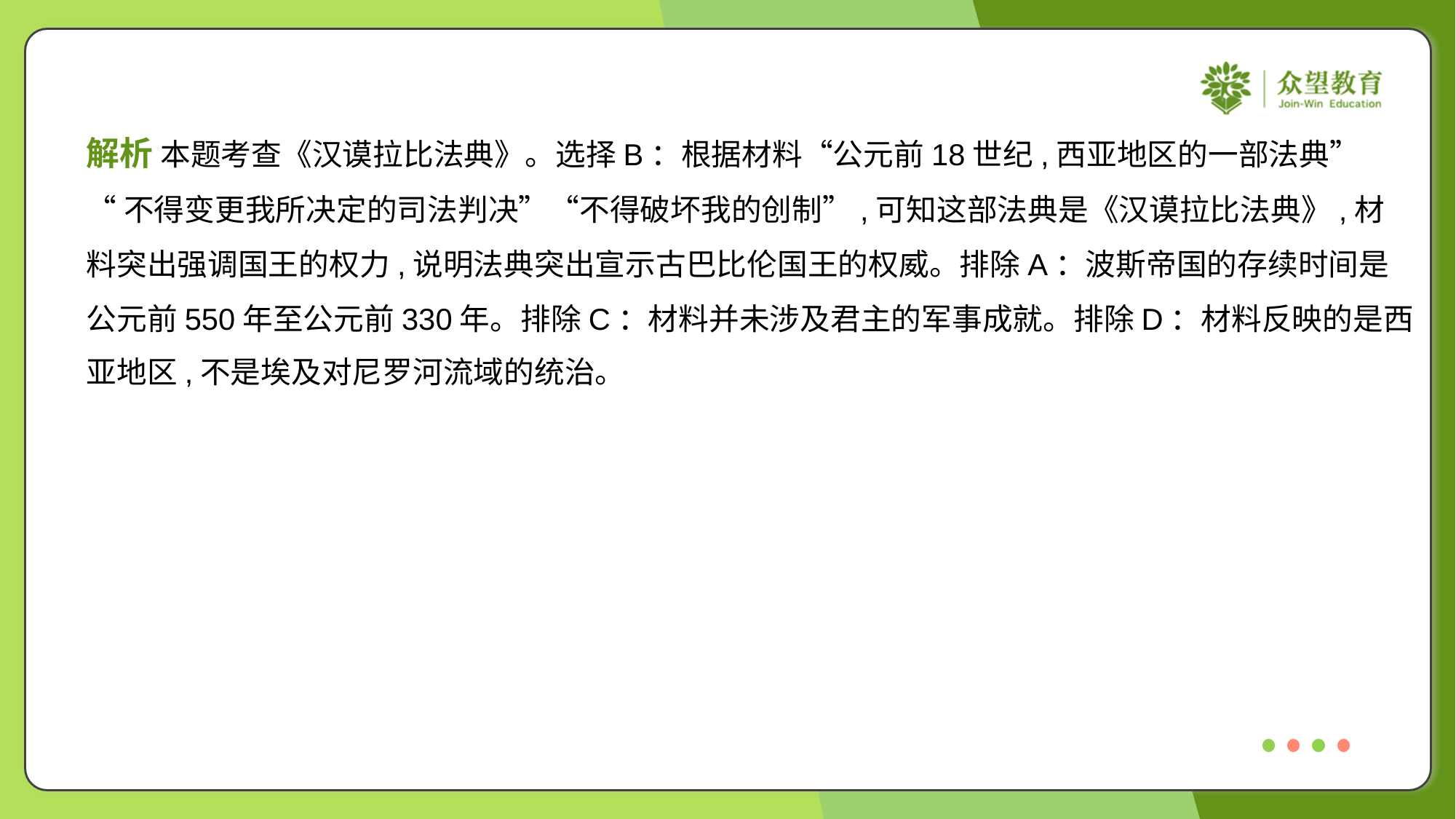

解析 本题考查《汉谟拉比法典》。选择B：根据材料“公元前18世纪,西亚地区的一部法典”
“不得变更我所决定的司法判决”“不得破坏我的创制”,可知这部法典是《汉谟拉比法典》,材
料突出强调国王的权力,说明法典突出宣示古巴比伦国王的权威。排除A：波斯帝国的存续时间是
公元前550年至公元前330年。排除C：材料并未涉及君主的军事成就。排除D：材料反映的是西
亚地区,不是埃及对尼罗河流域的统治。